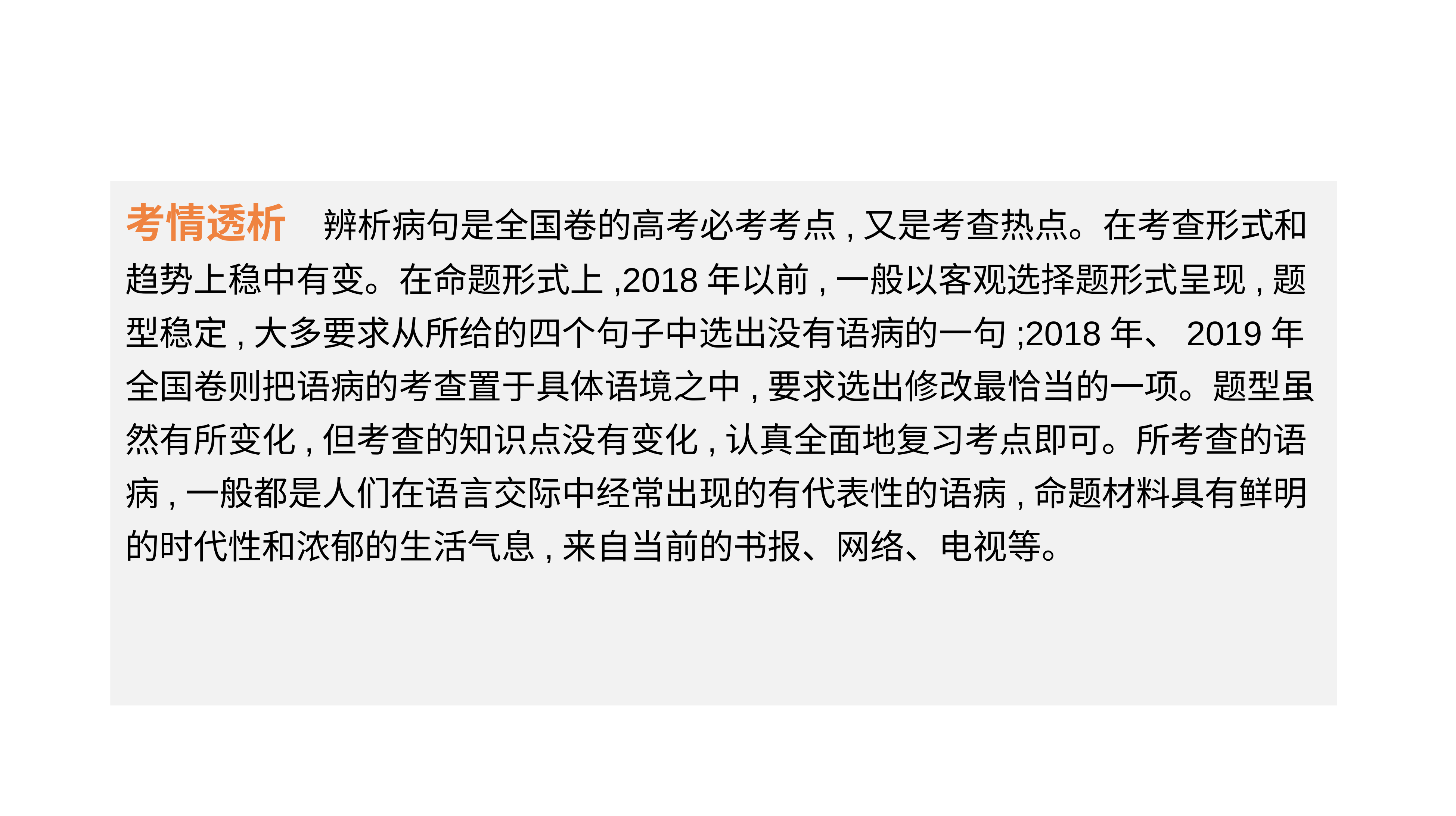

考情透析    辨析病句是全国卷的高考必考考点,又是考查热点。在考查形式和趋势上稳中有变。在命题形式上,2018年以前,一般以客观选择题形式呈现,题型稳定,大多要求从所给的四个句子中选出没有语病的一句;2018年、2019年全国卷则把语病的考查置于具体语境之中,要求选出修改最恰当的一项。题型虽然有所变化,但考查的知识点没有变化,认真全面地复习考点即可。所考查的语病,一般都是人们在语言交际中经常出现的有代表性的语病,命题材料具有鲜明的时代性和浓郁的生活气息,来自当前的书报、网络、电视等。